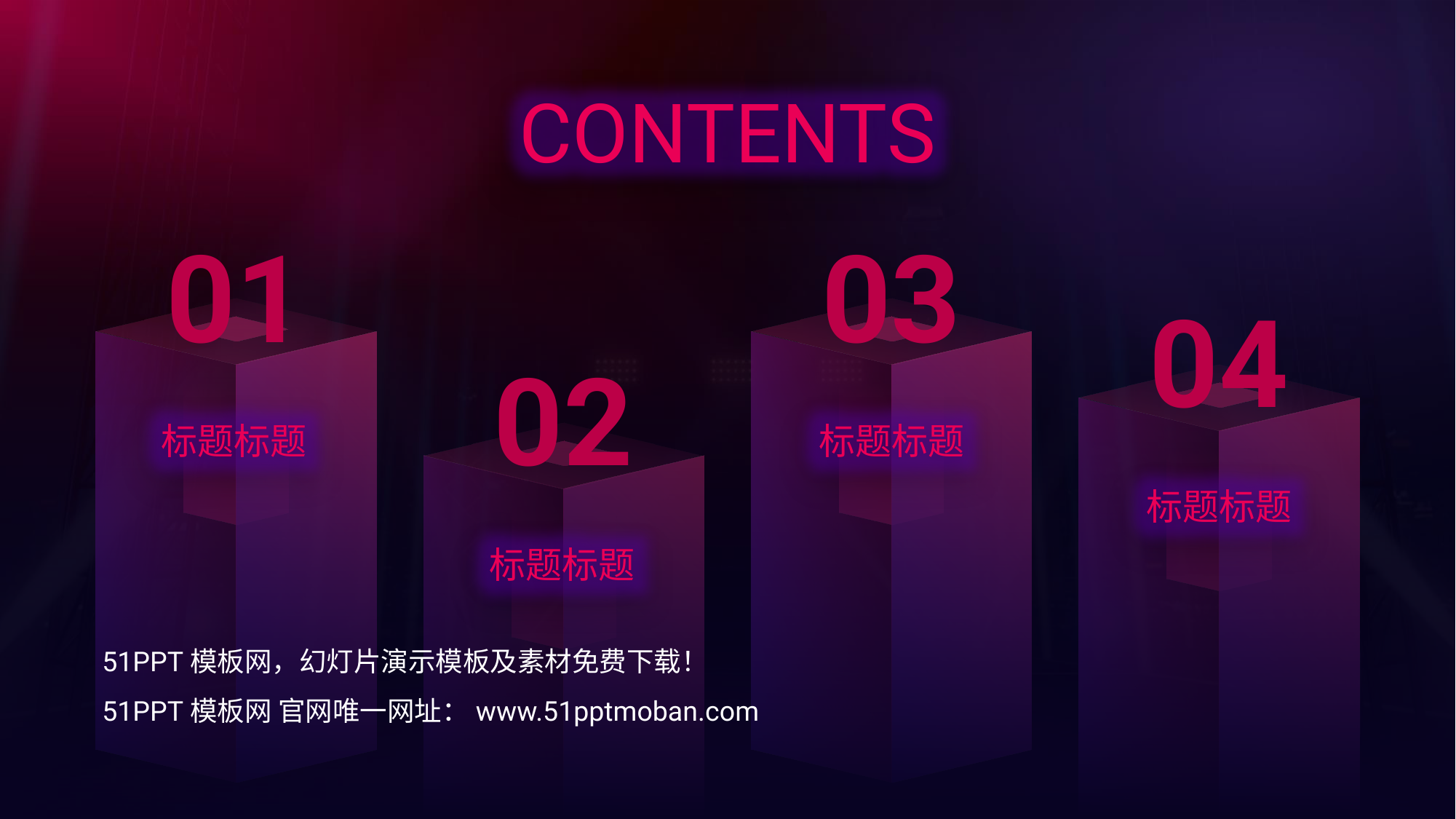

CONTENTS
01
03
04

02

标题标题
标题标题

标题标题
标题标题
51PPT模板网，幻灯片演示模板及素材免费下载！
51PPT模板网 官网唯一网址：www.51pptmoban.com